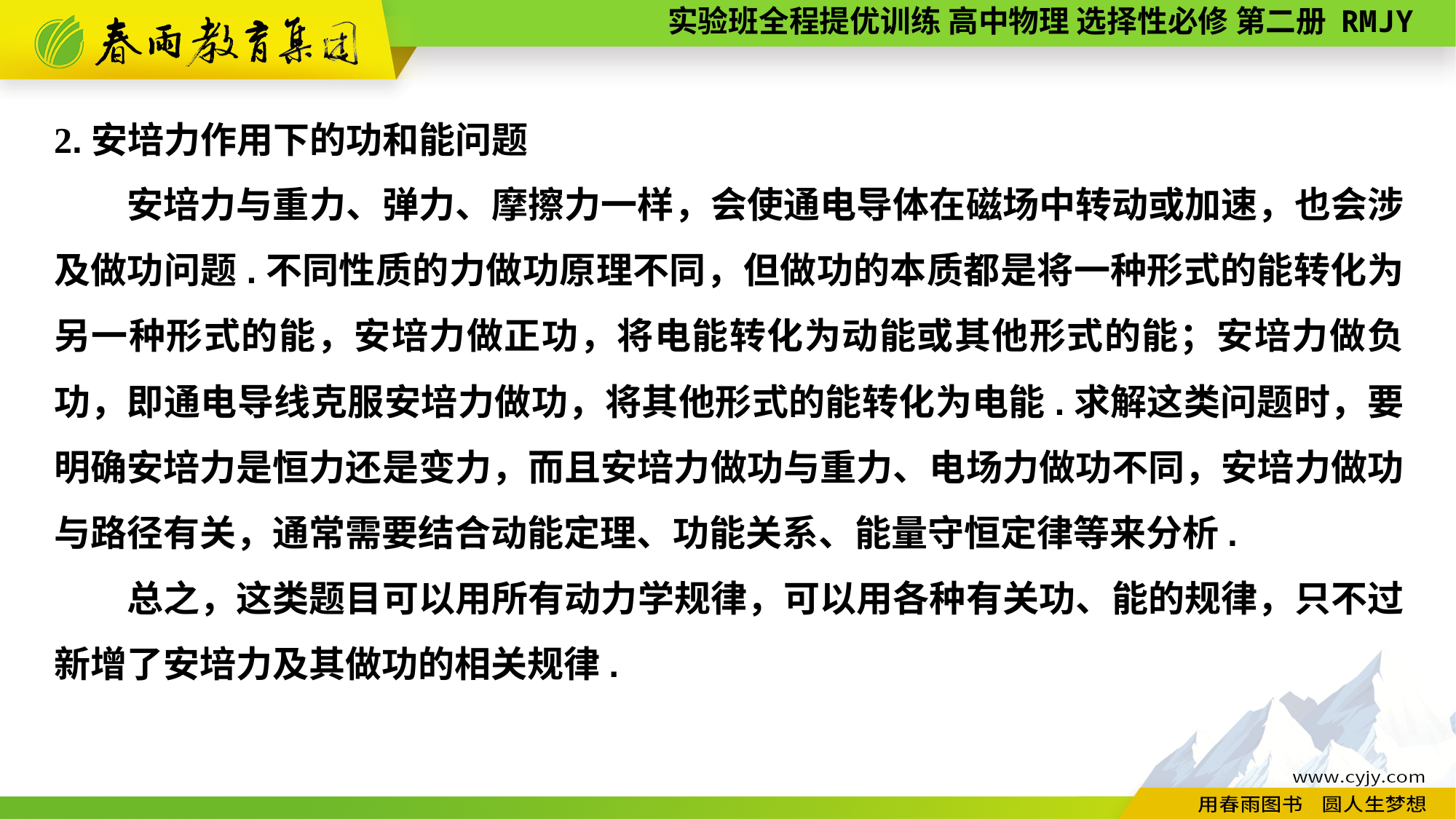

2.安培力作用下的功和能问题
　　安培力与重力、弹力、摩擦力一样，会使通电导体在磁场中转动或加速，也会涉及做功问题.不同性质的力做功原理不同，但做功的本质都是将一种形式的能转化为另一种形式的能，安培力做正功，将电能转化为动能或其他形式的能；安培力做负功，即通电导线克服安培力做功，将其他形式的能转化为电能.求解这类问题时，要明确安培力是恒力还是变力，而且安培力做功与重力、电场力做功不同，安培力做功与路径有关，通常需要结合动能定理、功能关系、能量守恒定律等来分析.
　　总之，这类题目可以用所有动力学规律，可以用各种有关功、能的规律，只不过新增了安培力及其做功的相关规律.